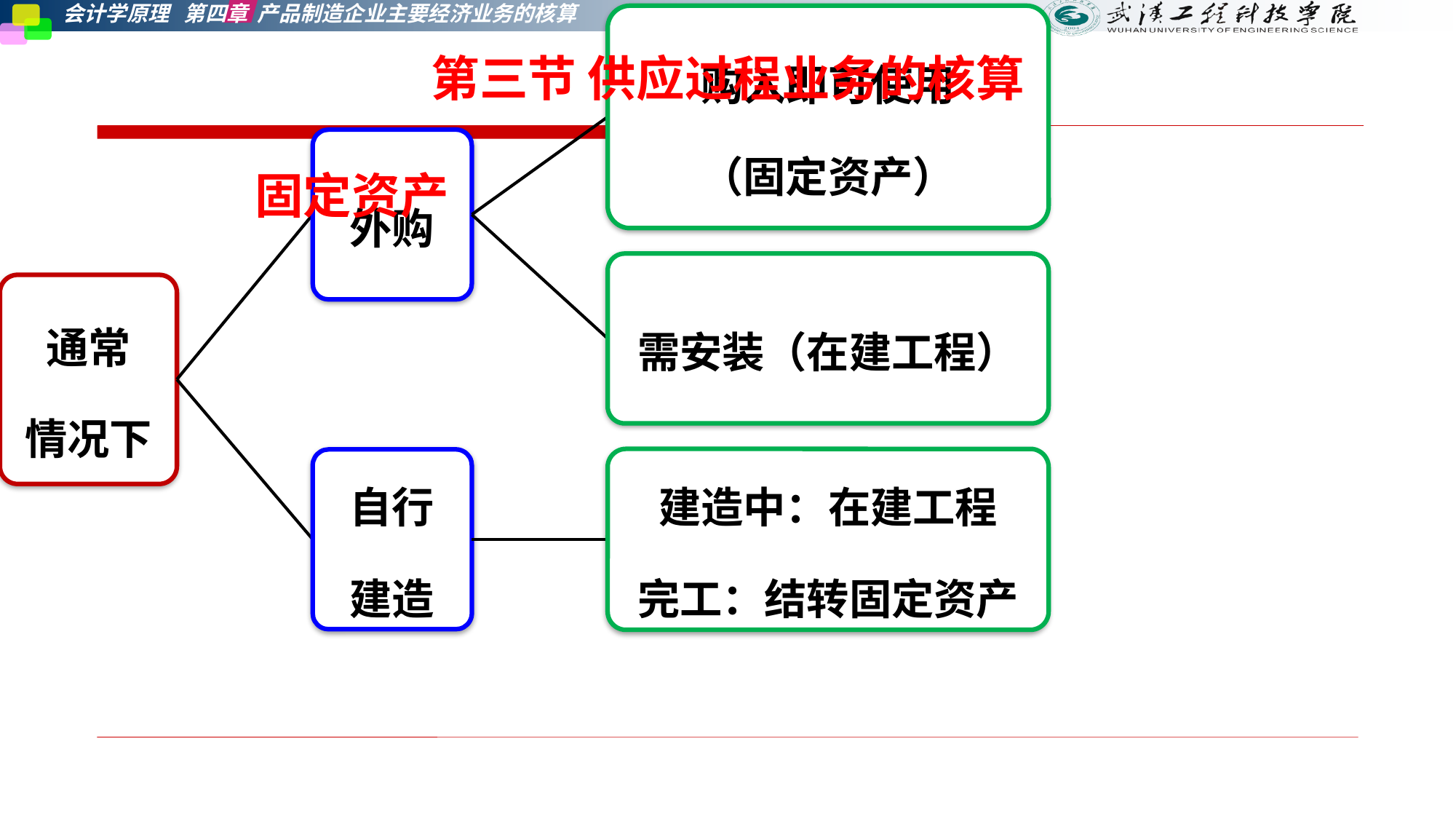

第三节 供应过程业务的核算
通常
情况下

外购

购入即可使用
（固定资产）

需安装（在建工程）

自行
建造

建造中：在建工程
完工：结转固定资产
固定资产